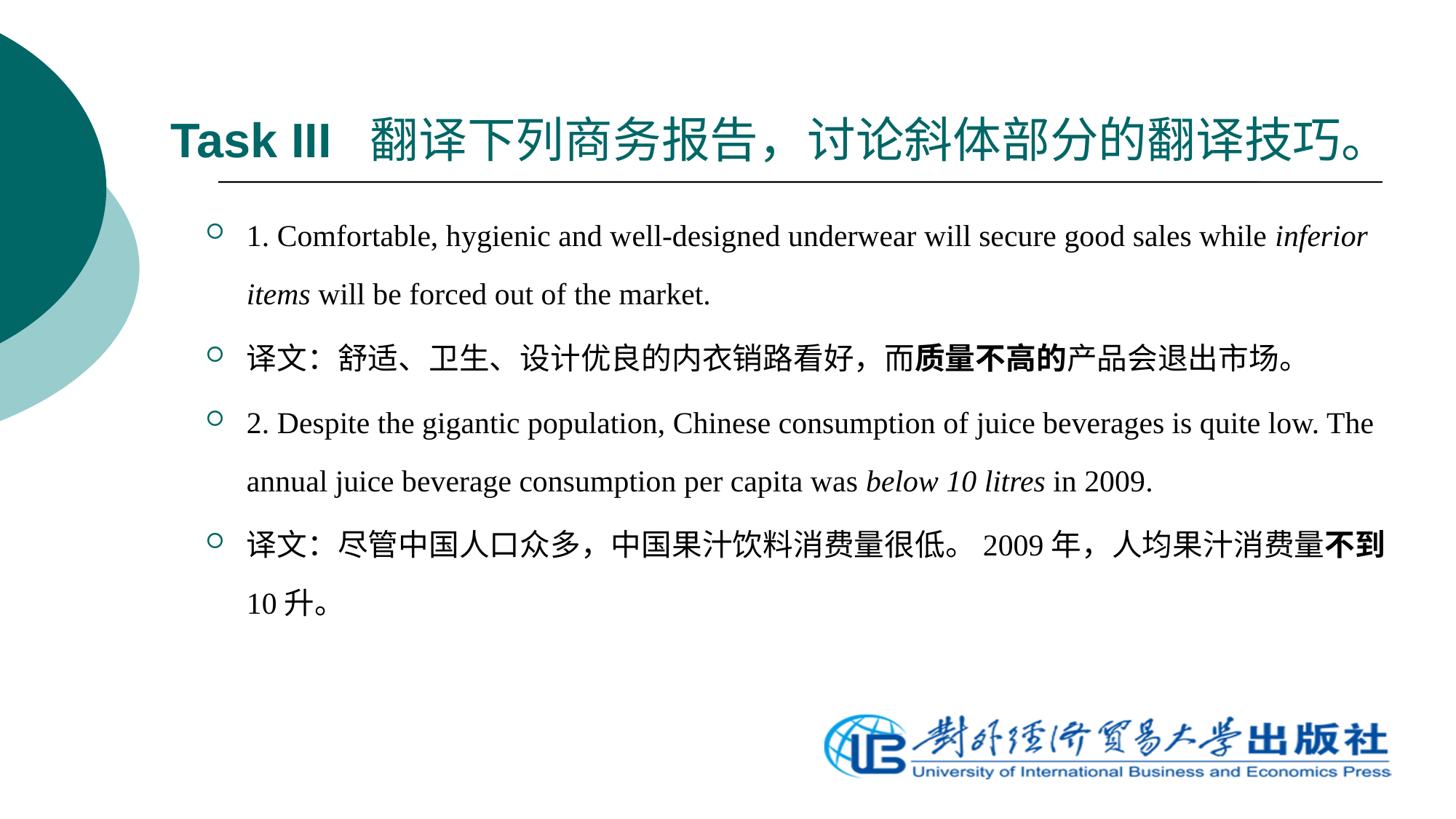

# Task III  翻译下列商务报告，讨论斜体部分的翻译技巧。
1. Comfortable, hygienic and well-designed underwear will secure good sales while inferior items will be forced out of the market.
译文：舒适、卫生、设计优良的内衣销路看好，而质量不高的产品会退出市场。
2. Despite the gigantic population, Chinese consumption of juice beverages is quite low. The annual juice beverage consumption per capita was below 10 litres in 2009.
译文：尽管中国人口众多，中国果汁饮料消费量很低。2009年，人均果汁消费量不到10升。